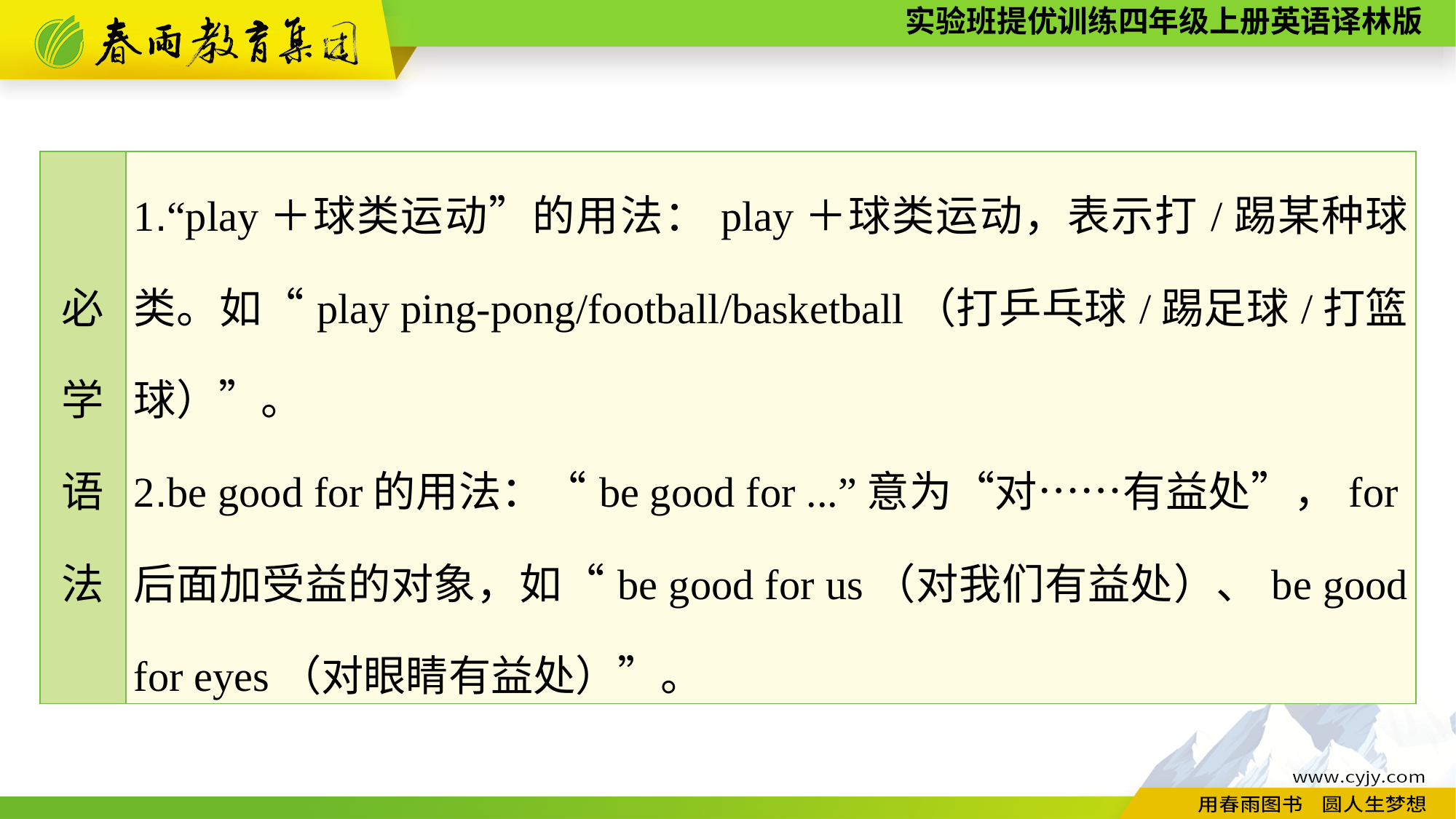

| 必 学 语 法 | 1.“play＋球类运动”的用法：play＋球类运动，表示打/踢某种球类。如“play ping-pong/football/basketball（打乒乓球/踢足球/打篮球）”。 2.be good for的用法：“be good for ...”意为“对……有益处”，for后面加受益的对象，如“be good for us（对我们有益处）、be good for eyes（对眼睛有益处）”。 |
| --- | --- |